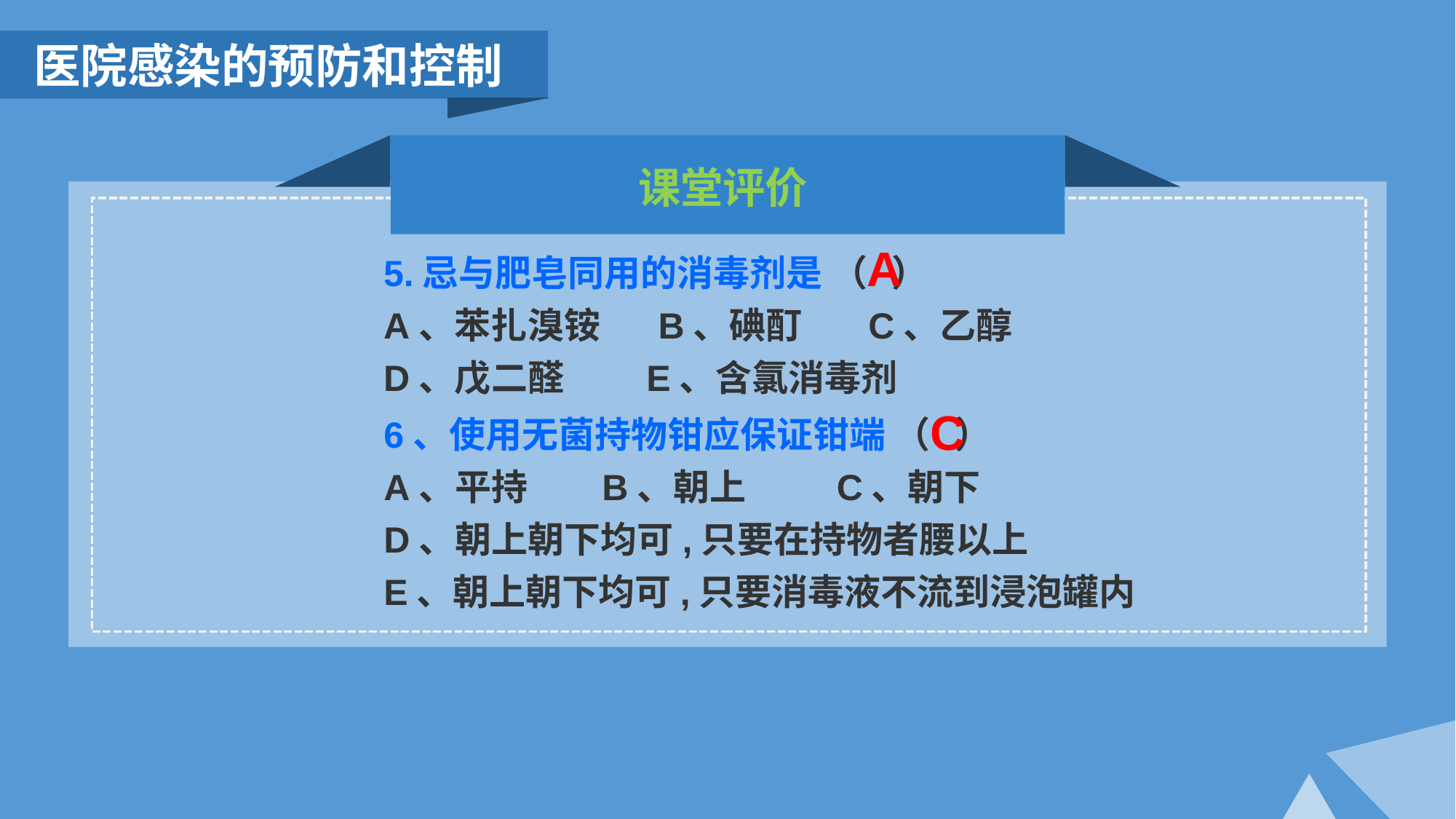

医院感染的预防和控制

课堂评价

A
5.忌与肥皂同用的消毒剂是 （   ）
A、苯扎溴铵      B、碘酊       C、乙醇
D、戊二醛         E、含氯消毒剂
C
6、使用无菌持物钳应保证钳端 （   ）
A、平持        B、朝上          C、朝下
D、朝上朝下均可,只要在持物者腰以上
E、朝上朝下均可,只要消毒液不流到浸泡罐内